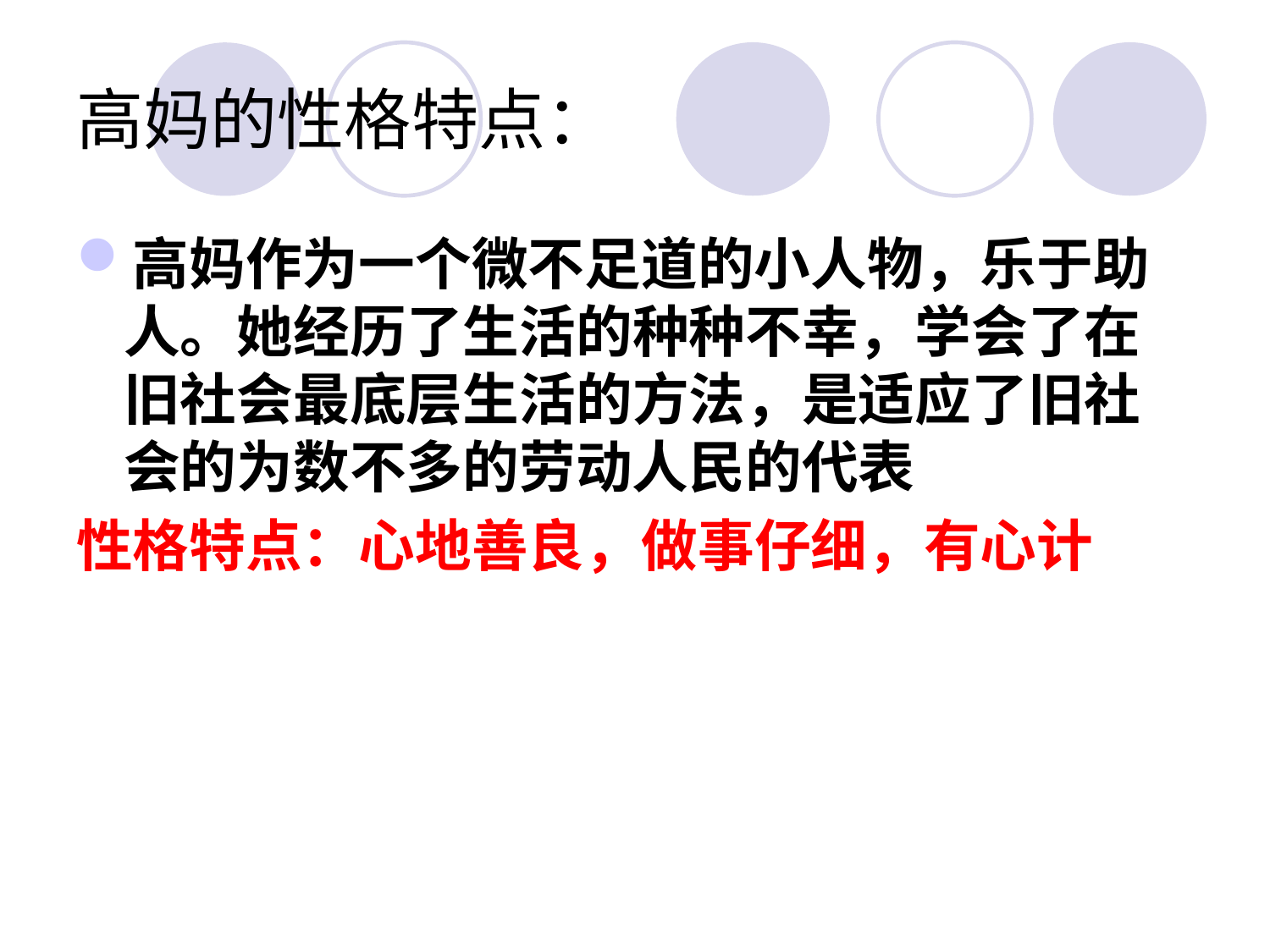

# 高妈的性格特点：
高妈作为一个微不足道的小人物，乐于助人。她经历了生活的种种不幸，学会了在旧社会最底层生活的方法，是适应了旧社会的为数不多的劳动人民的代表
性格特点：心地善良，做事仔细，有心计